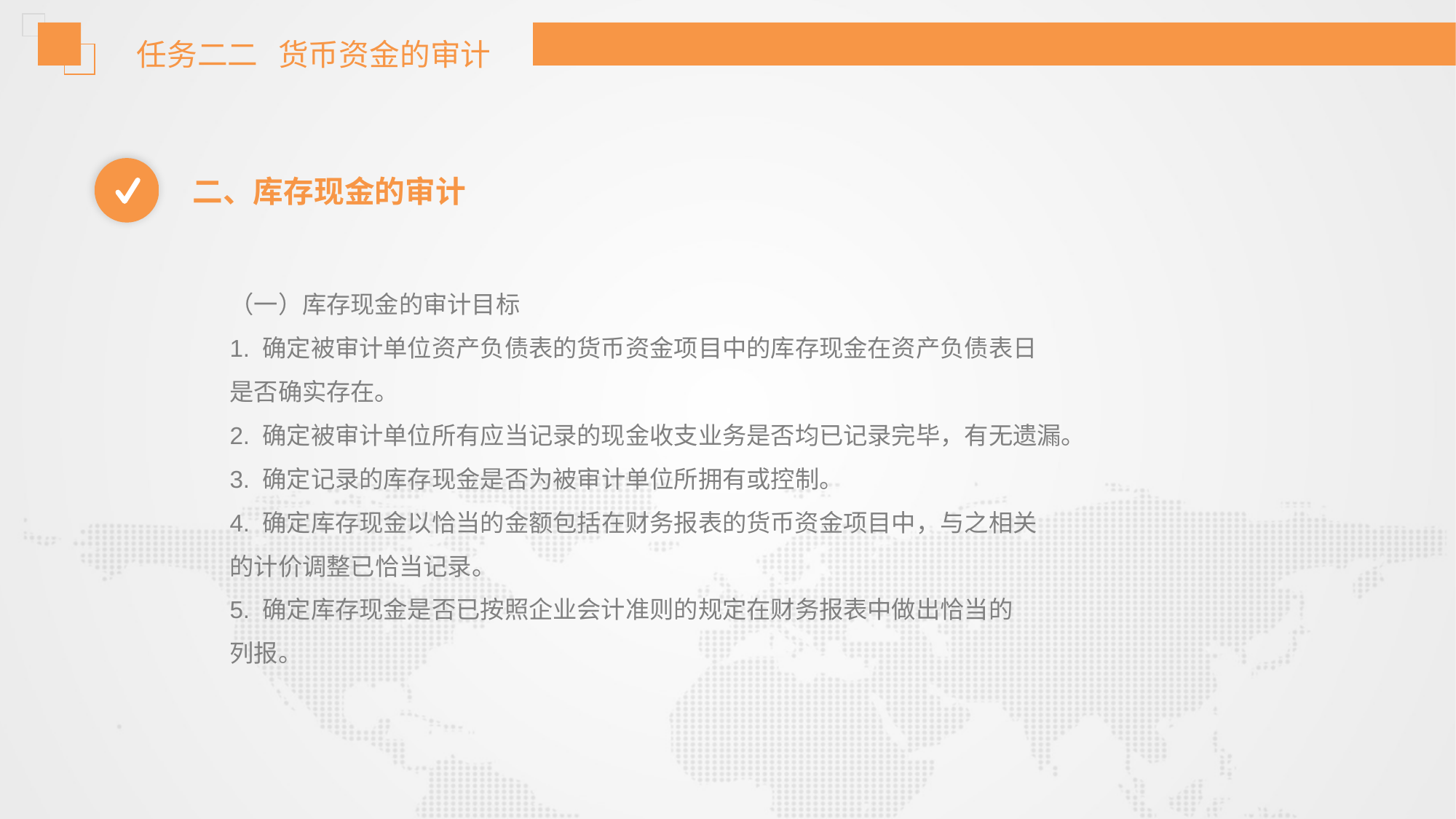

任务二二   货币资金的审计

二、库存现金的审计
（一）库存现金的审计目标
1. 确定被审计单位资产负债表的货币资金项目中的库存现金在资产负债表日
是否确实存在。
2. 确定被审计单位所有应当记录的现金收支业务是否均已记录完毕，有无遗漏。
3. 确定记录的库存现金是否为被审计单位所拥有或控制。
4. 确定库存现金以恰当的金额包括在财务报表的货币资金项目中，与之相关
的计价调整已恰当记录。
5. 确定库存现金是否已按照企业会计准则的规定在财务报表中做出恰当的
列报。